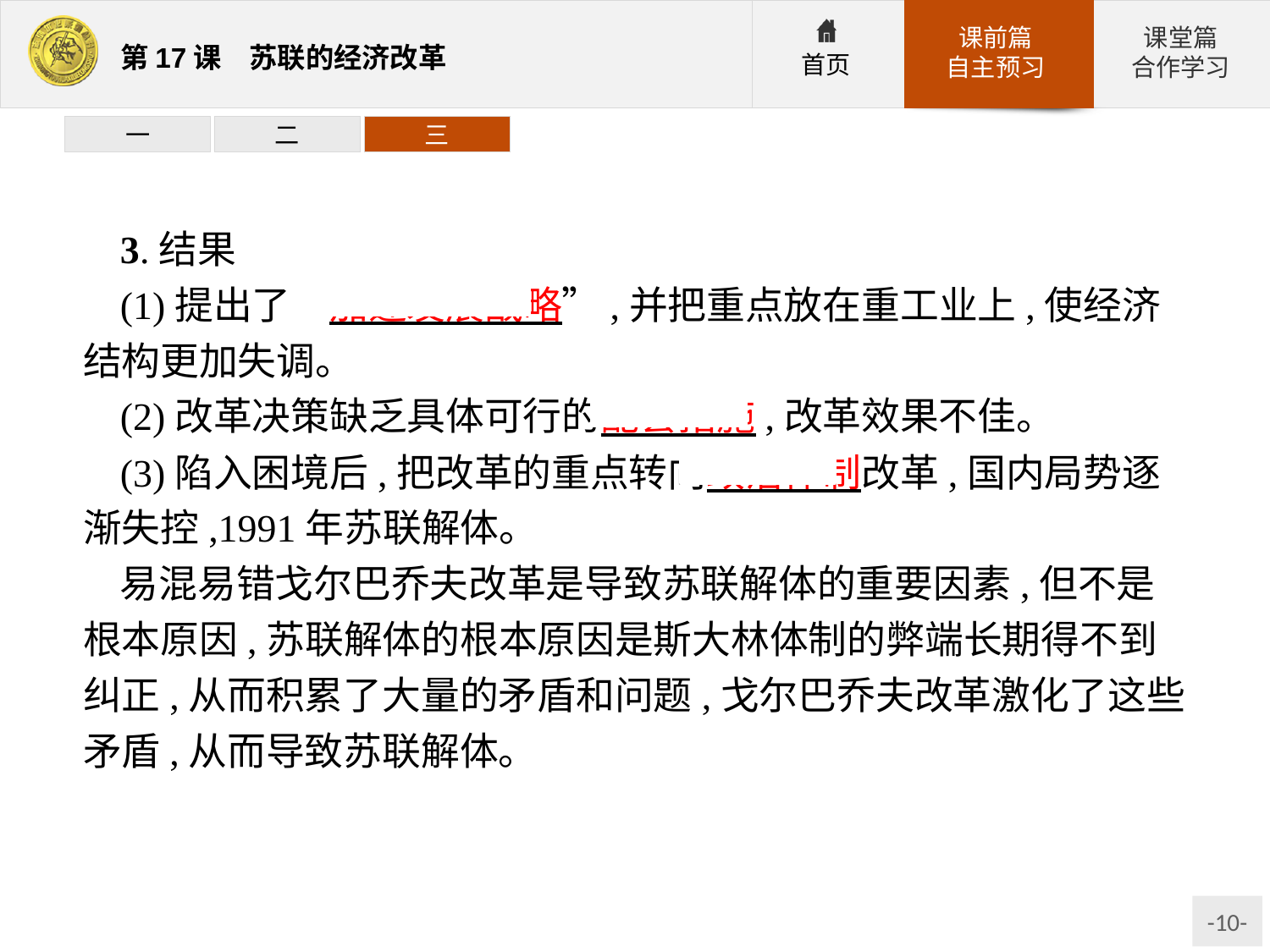

一
二
三
3.结果
(1)提出了“加速发展战略”,并把重点放在重工业上,使经济结构更加失调。
(2)改革决策缺乏具体可行的配套措施,改革效果不佳。
(3)陷入困境后,把改革的重点转向政治体制改革,国内局势逐渐失控,1991年苏联解体。
易混易错戈尔巴乔夫改革是导致苏联解体的重要因素,但不是根本原因,苏联解体的根本原因是斯大林体制的弊端长期得不到纠正,从而积累了大量的矛盾和问题,戈尔巴乔夫改革激化了这些矛盾,从而导致苏联解体。